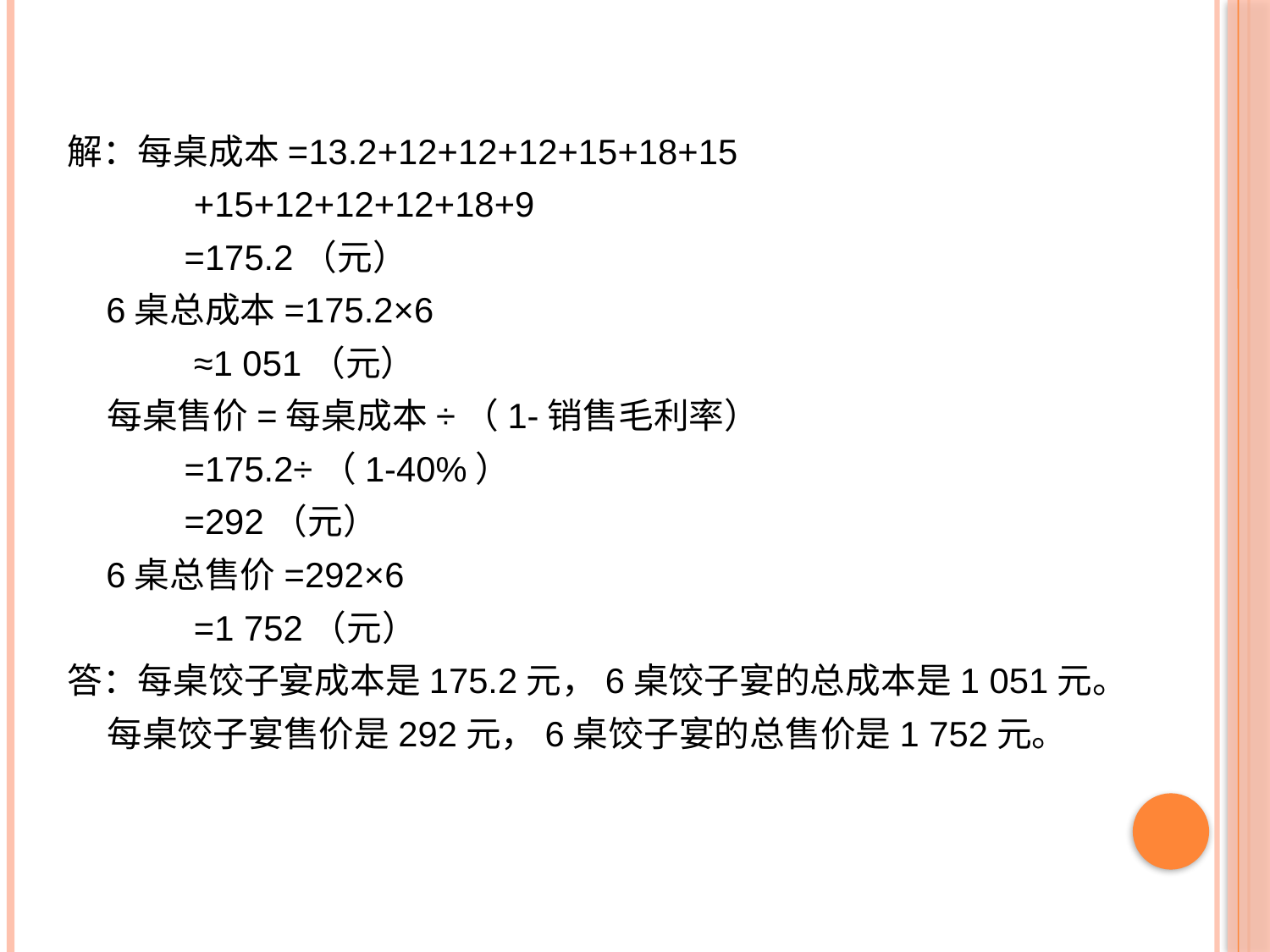

解：每桌成本=13.2+12+12+12+15+18+15
             +15+12+12+12+18+9
            =175.2（元）
    6桌总成本=175.2×6
             ≈1 051（元）
    每桌售价=每桌成本÷（1-销售毛利率）
            =175.2÷（1-40%）
            =292（元）
    6桌总售价=292×6
             =1 752（元）
答：每桌饺子宴成本是175.2元，6桌饺子宴的总成本是1 051元。
    每桌饺子宴售价是292元，6桌饺子宴的总售价是1 752元。